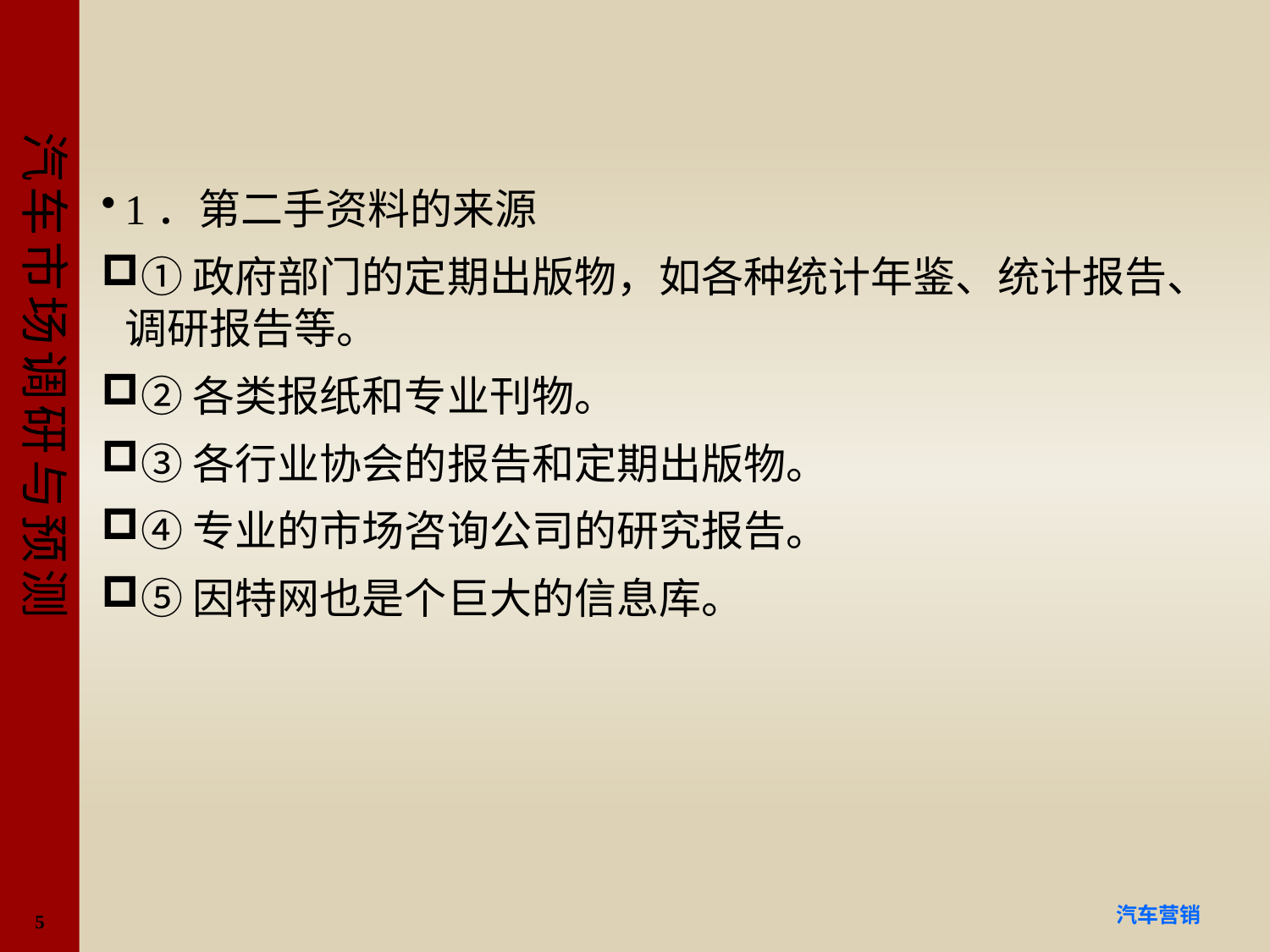

#
1．第二手资料的来源
①政府部门的定期出版物，如各种统计年鉴、统计报告、调研报告等。
②各类报纸和专业刊物。
③各行业协会的报告和定期出版物。
④专业的市场咨询公司的研究报告。
⑤因特网也是个巨大的信息库。
5